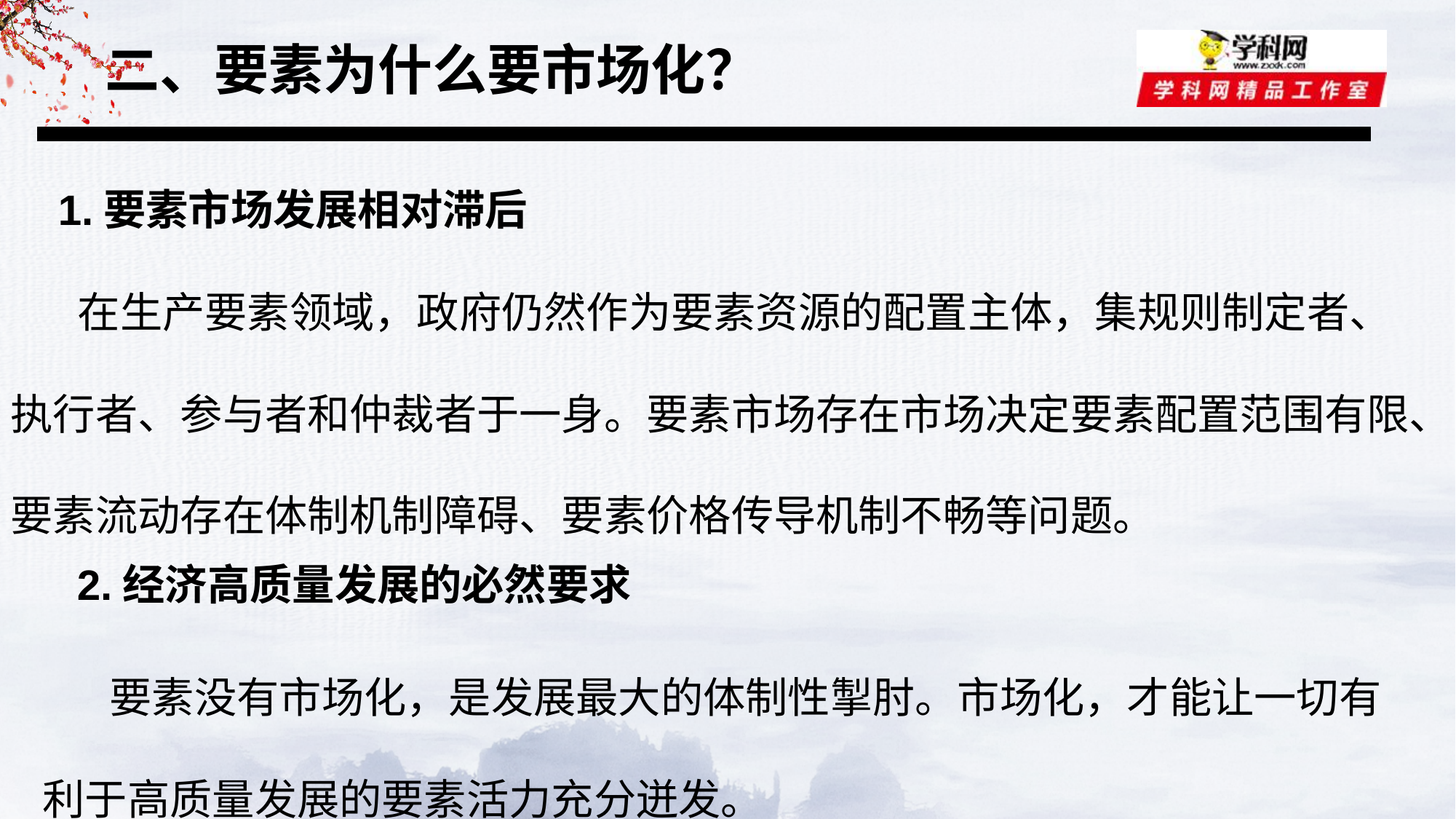

二、要素为什么要市场化？

    1.要素市场发展相对滞后
      在生产要素领域，政府仍然作为要素资源的配置主体，集规则制定者、执行者、参与者和仲裁者于一身。要素市场存在市场决定要素配置范围有限、要素流动存在体制机制障碍、要素价格传导机制不畅等问题。
 2.经济高质量发展的必然要求
      要素没有市场化，是发展最大的体制性掣肘。市场化，才能让一切有利于高质量发展的要素活力充分迸发。